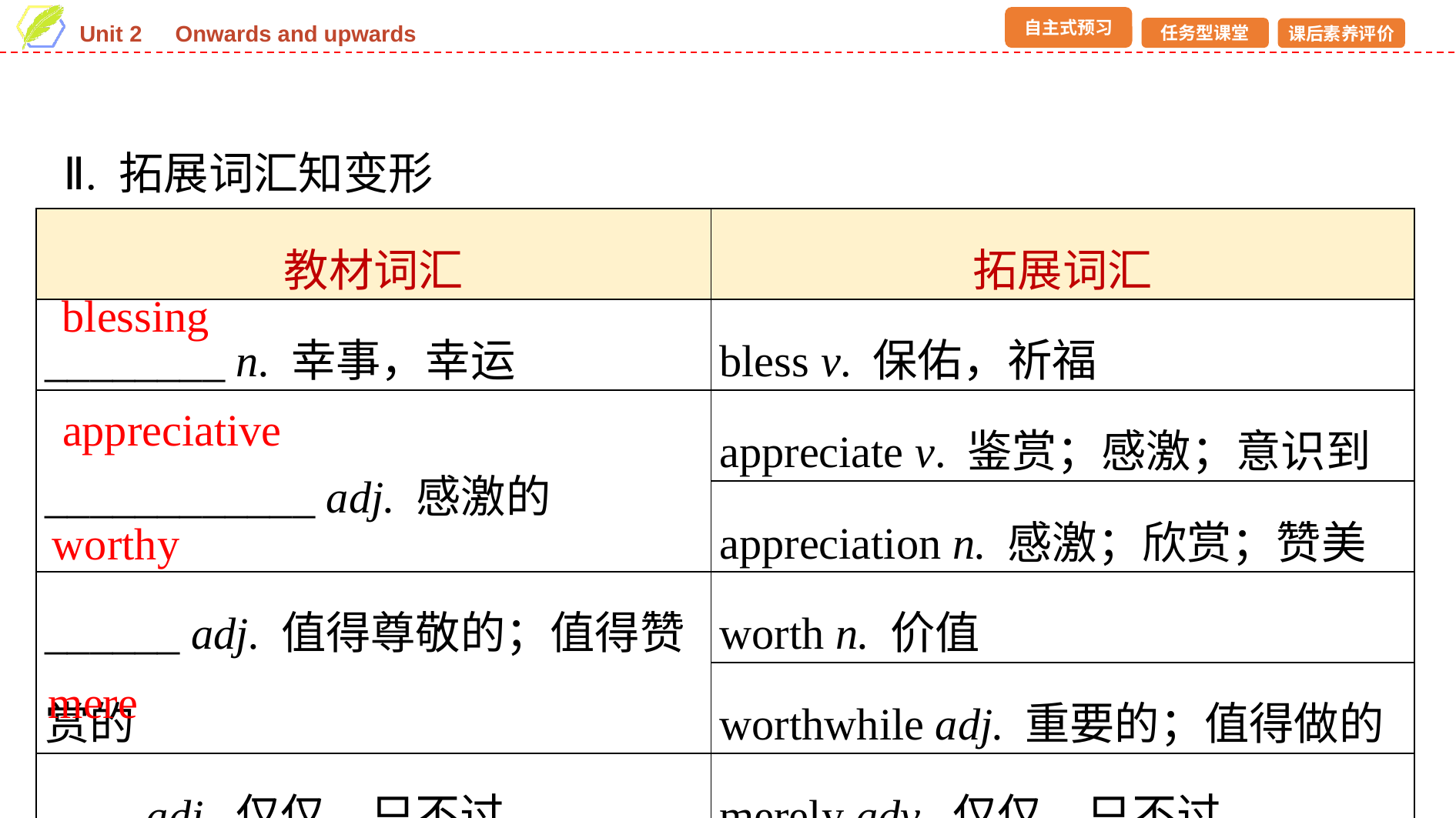

Ⅱ. 拓展词汇知变形
| 教材词汇 | 拓展词汇 |
| --- | --- |
| \_\_\_\_\_\_\_\_ n. 幸事，幸运 | bless v. 保佑，祈福 |
| \_\_\_\_\_\_\_\_\_\_\_\_ adj. 感激的 | appreciate v. 鉴赏；感激；意识到 |
|  | appreciation n. 感激；欣赏；赞美 |
| \_\_\_\_\_\_ adj. 值得尊敬的；值得赞赏的 | worth n. 价值 |
|  | worthwhile adj. 重要的；值得做的 |
| \_\_\_\_ adj. 仅仅，只不过 | merely adv. 仅仅，只不过 |
blessing
appreciative
worthy
mere